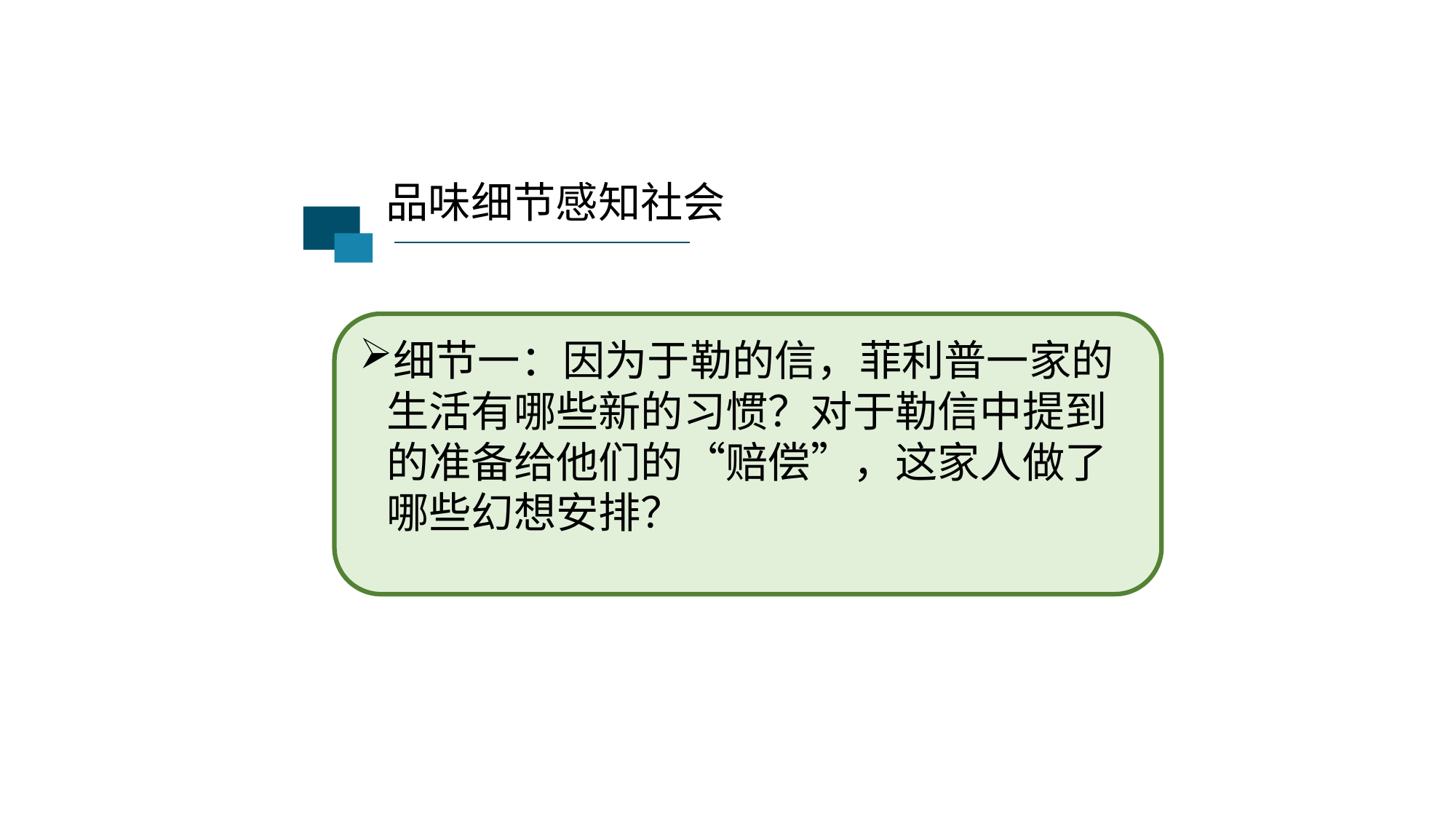

品味细节感知社会

细节一：因为于勒的信，菲利普一家的生活有哪些新的习惯？对于勒信中提到的准备给他们的“赔偿”，这家人做了哪些幻想安排？